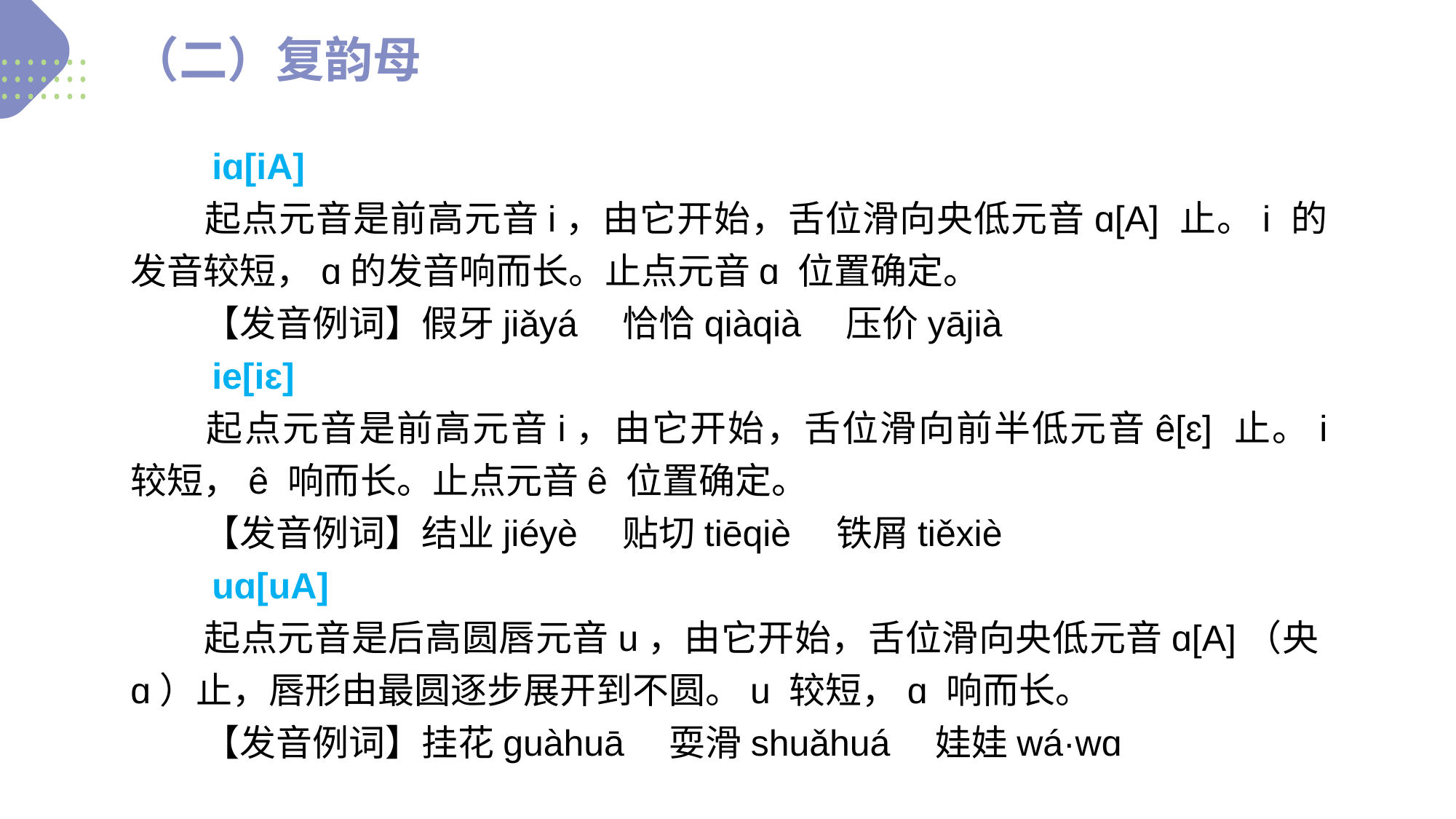

（二）复韵母

　　iɑ[iA]
　　起点元音是前高元音i，由它开始，舌位滑向央低元音ɑ[A] 止。i 的发音较短，ɑ的发音响而长。止点元音ɑ 位置确定。
　　【发音例词】假牙jiǎyá　恰恰qiàqià　压价yājià
　　ie[iɛ]
　　起点元音是前高元音i，由它开始，舌位滑向前半低元音ê[ɛ] 止。i 较短，ê 响而长。止点元音ê 位置确定。
　　【发音例词】结业jiéyè　贴切tiēqiè　铁屑tiěxiè
　　uɑ[uA]
　　起点元音是后高圆唇元音u，由它开始，舌位滑向央低元音ɑ[A]（央ɑ）止，唇形由最圆逐步展开到不圆。u 较短，ɑ 响而长。
　　【发音例词】挂花ɡuàhuā　耍滑shuǎhuá　娃娃wá·wɑ